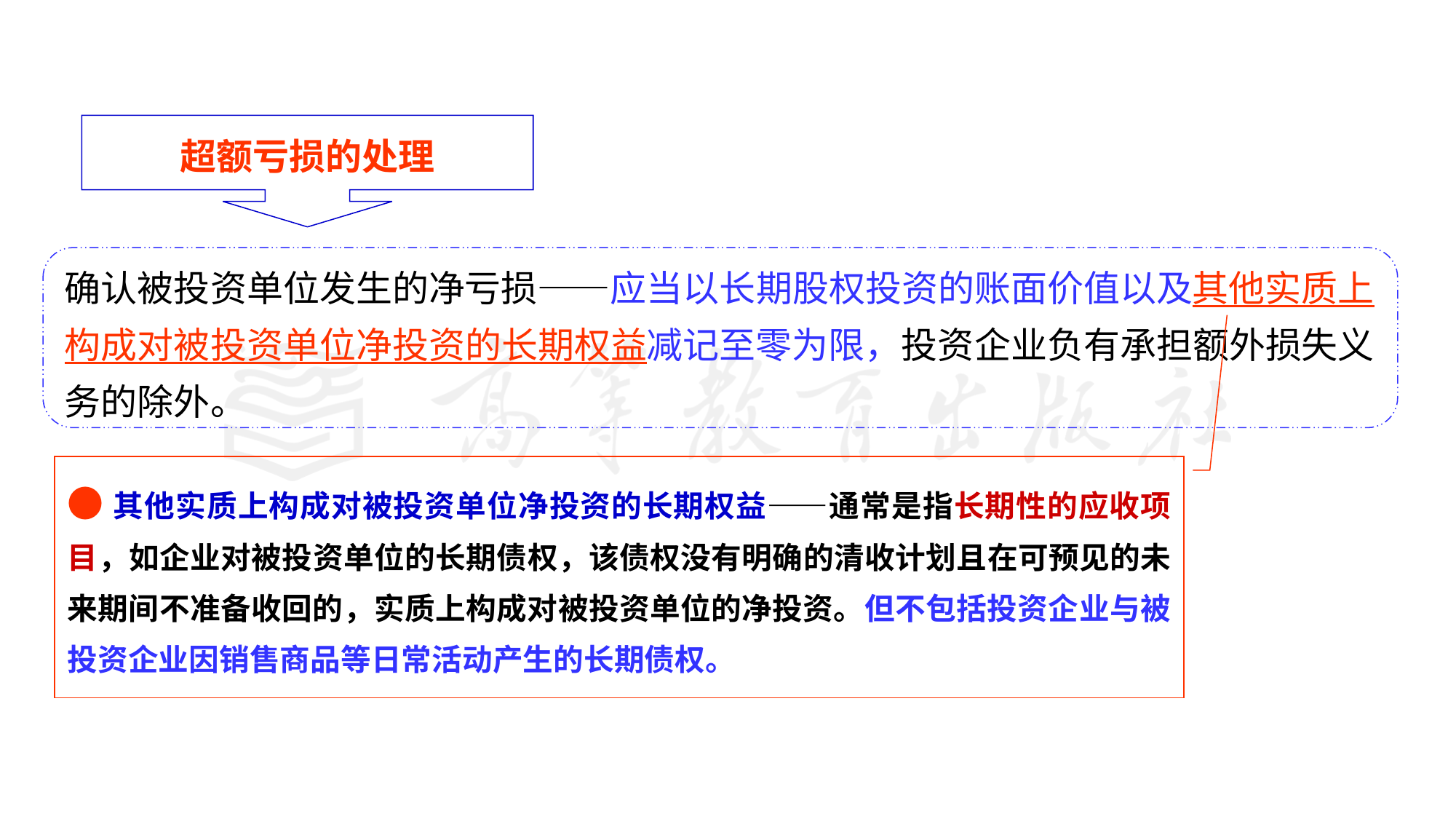

超额亏损的处理
确认被投资单位发生的净亏损——应当以长期股权投资的账面价值以及其他实质上
构成对被投资单位净投资的长期权益减记至零为限，投资企业负有承担额外损失义
务的除外。
●其他实质上构成对被投资单位净投资的长期权益——通常是指长期性的应收项目，如企业对被投资单位的长期债权，该债权没有明确的清收计划且在可预见的未来期间不准备收回的，实质上构成对被投资单位的净投资。但不包括投资企业与被投资企业因销售商品等日常活动产生的长期债权。